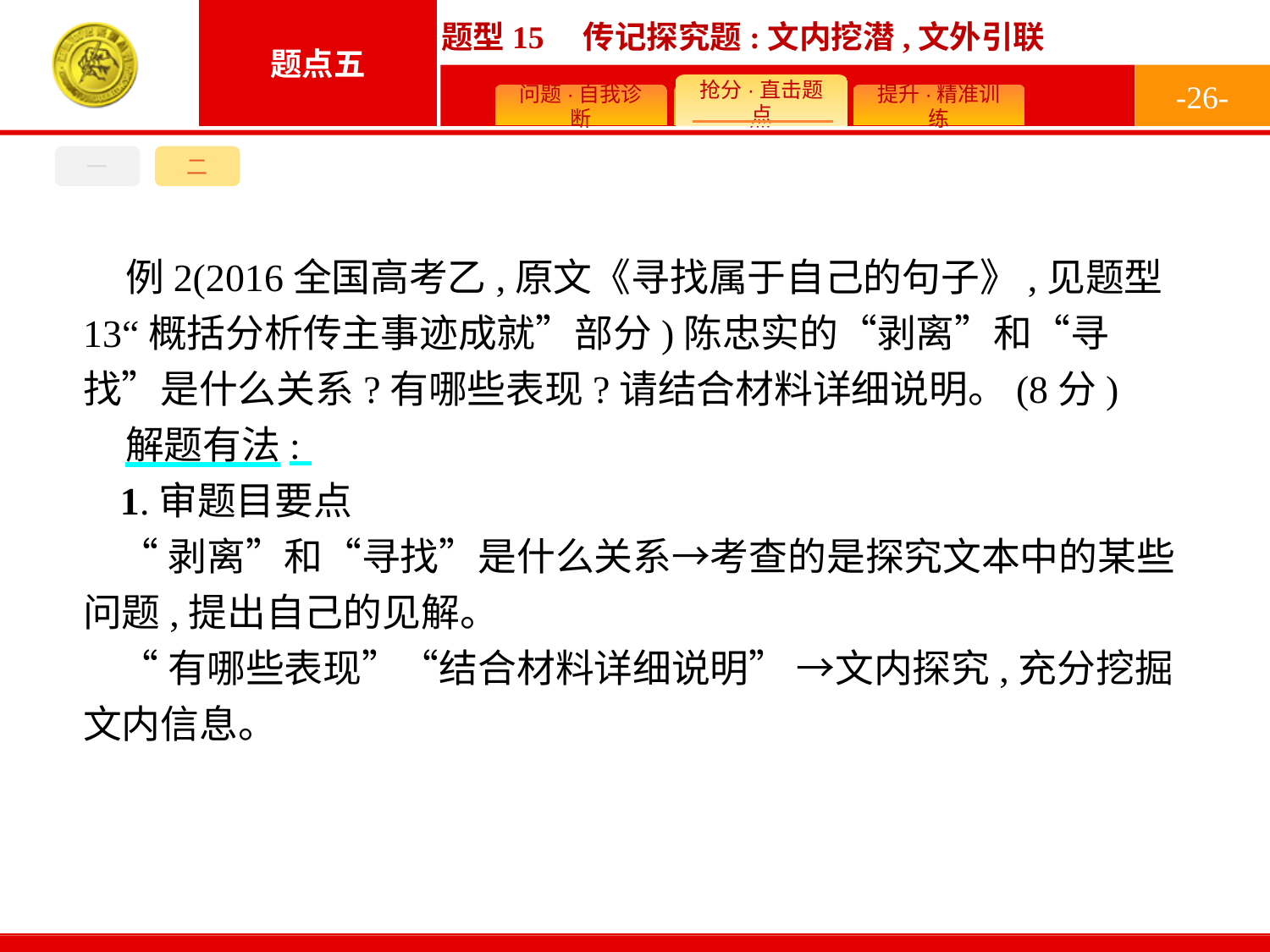

-26-
一
二
例2(2016全国高考乙,原文《寻找属于自己的句子》,见题型13“概括分析传主事迹成就”部分)陈忠实的“剥离”和“寻找”是什么关系?有哪些表现?请结合材料详细说明。(8分)
解题有法:
1.审题目要点
“剥离”和“寻找”是什么关系→考查的是探究文本中的某些问题,提出自己的见解。
“有哪些表现”“结合材料详细说明” →文内探究,充分挖掘文内信息。